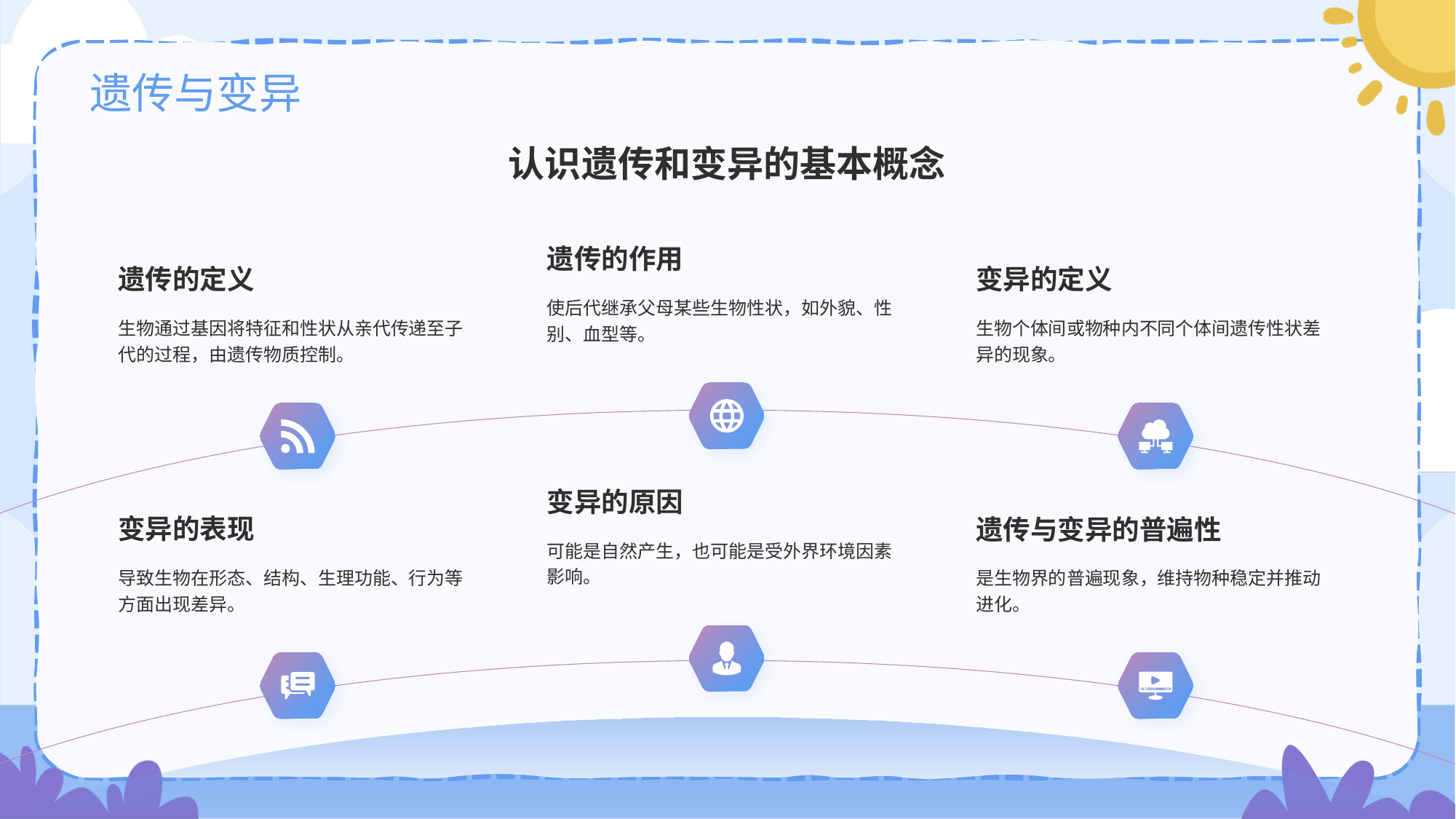

# 遗传与变异
认识遗传和变异的基本概念
遗传的作用
使后代继承父母某些生物性状，如外貌、性别、血型等。

遗传的定义
生物通过基因将特征和性状从亲代传递至子代的过程，由遗传物质控制。

变异的定义
生物个体间或物种内不同个体间遗传性状差异的现象。

变异的原因
可能是自然产生，也可能是受外界环境因素影响。

变异的表现
导致生物在形态、结构、生理功能、行为等方面出现差异。

遗传与变异的普遍性
是生物界的普遍现象，维持物种稳定并推动进化。